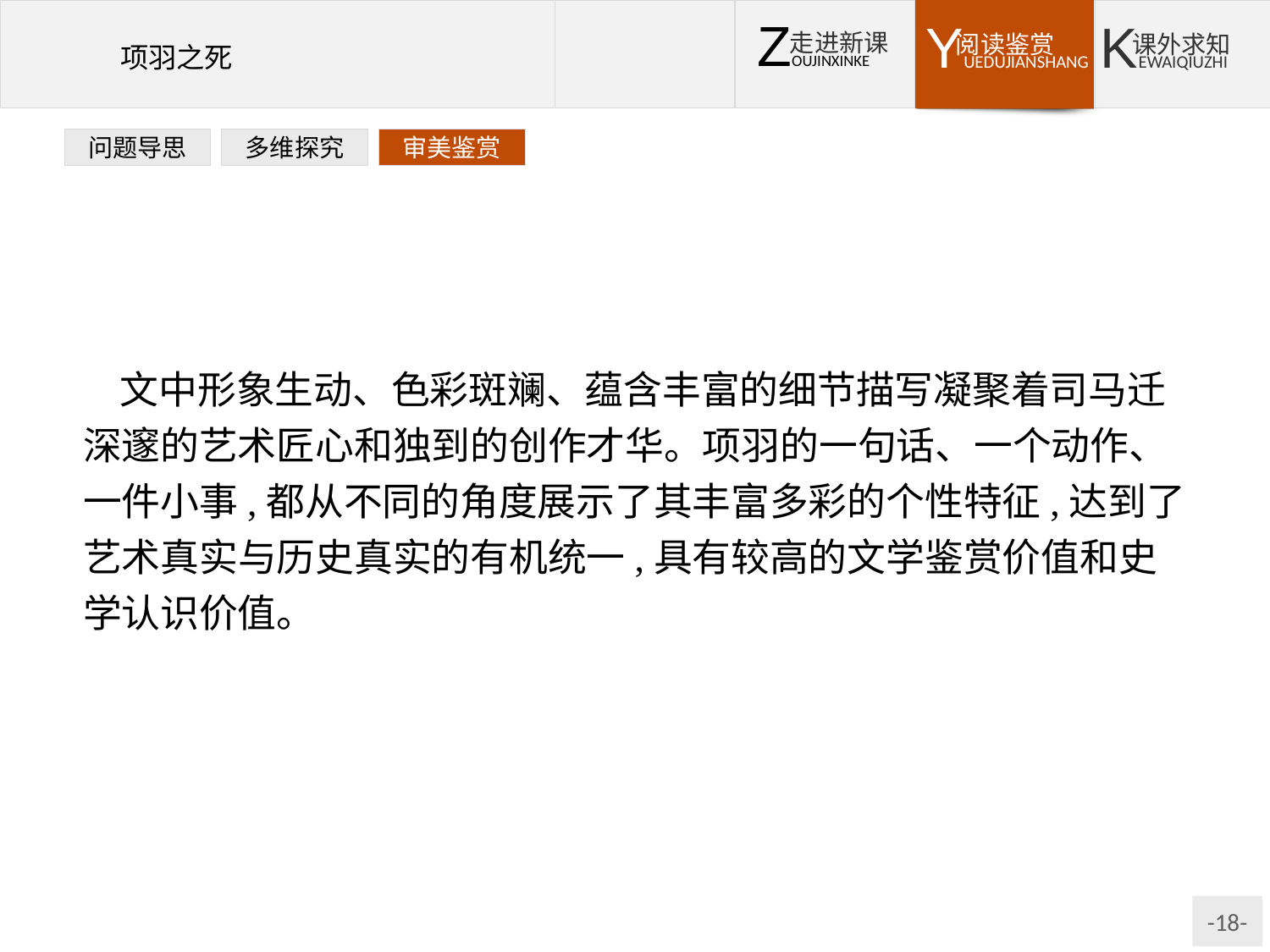

问题导思
多维探究
审美鉴赏
文中形象生动、色彩斑斓、蕴含丰富的细节描写凝聚着司马迁深邃的艺术匠心和独到的创作才华。项羽的一句话、一个动作、一件小事,都从不同的角度展示了其丰富多彩的个性特征,达到了艺术真实与历史真实的有机统一,具有较高的文学鉴赏价值和史学认识价值。